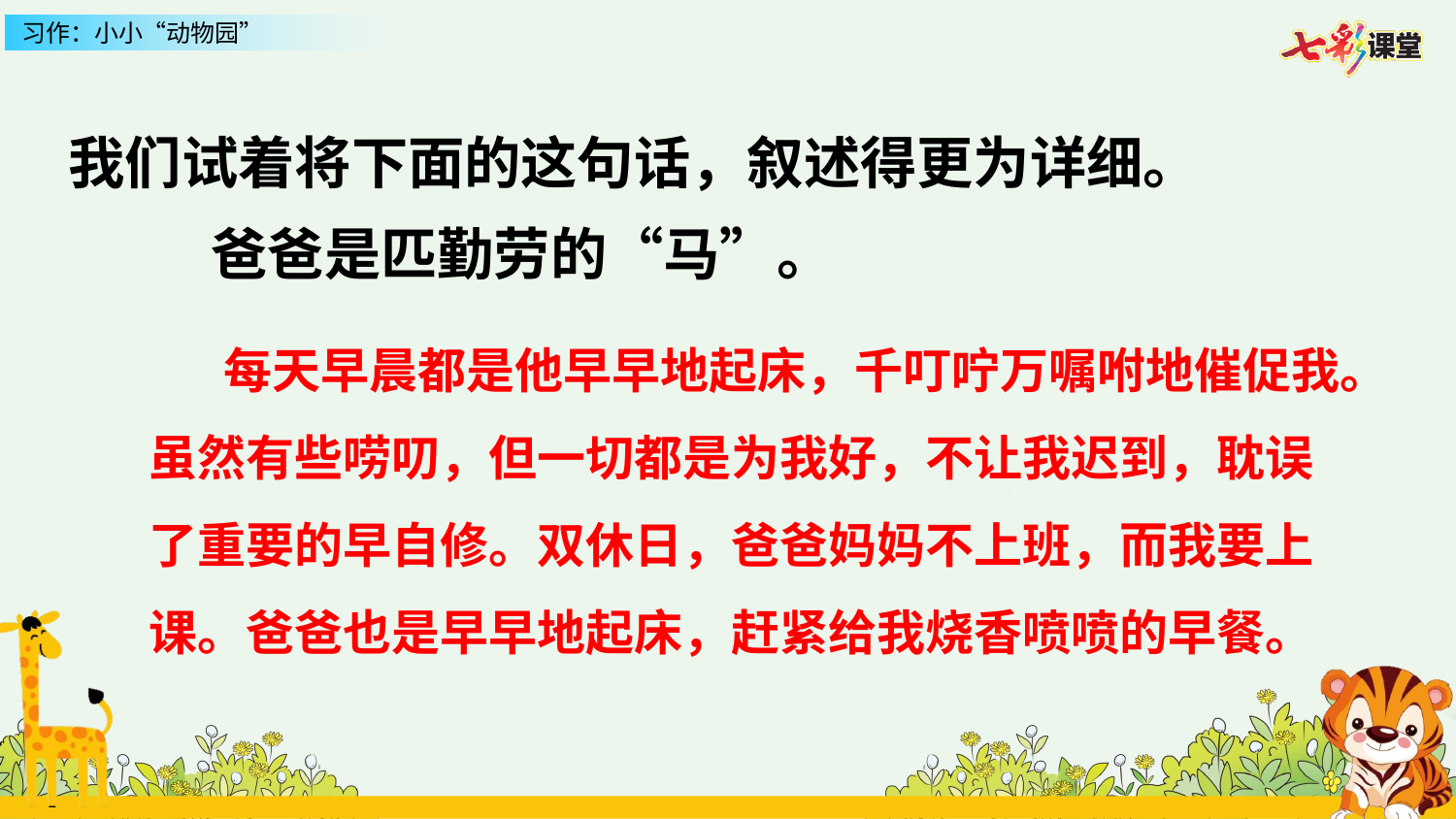

我们试着将下面的这句话，叙述得更为详细。
爸爸是匹勤劳的“马”。
每天早晨都是他早早地起床，千叮咛万嘱咐地催促我。虽然有些唠叨，但一切都是为我好，不让我迟到，耽误了重要的早自修。双休日，爸爸妈妈不上班，而我要上课。爸爸也是早早地起床，赶紧给我烧香喷喷的早餐。